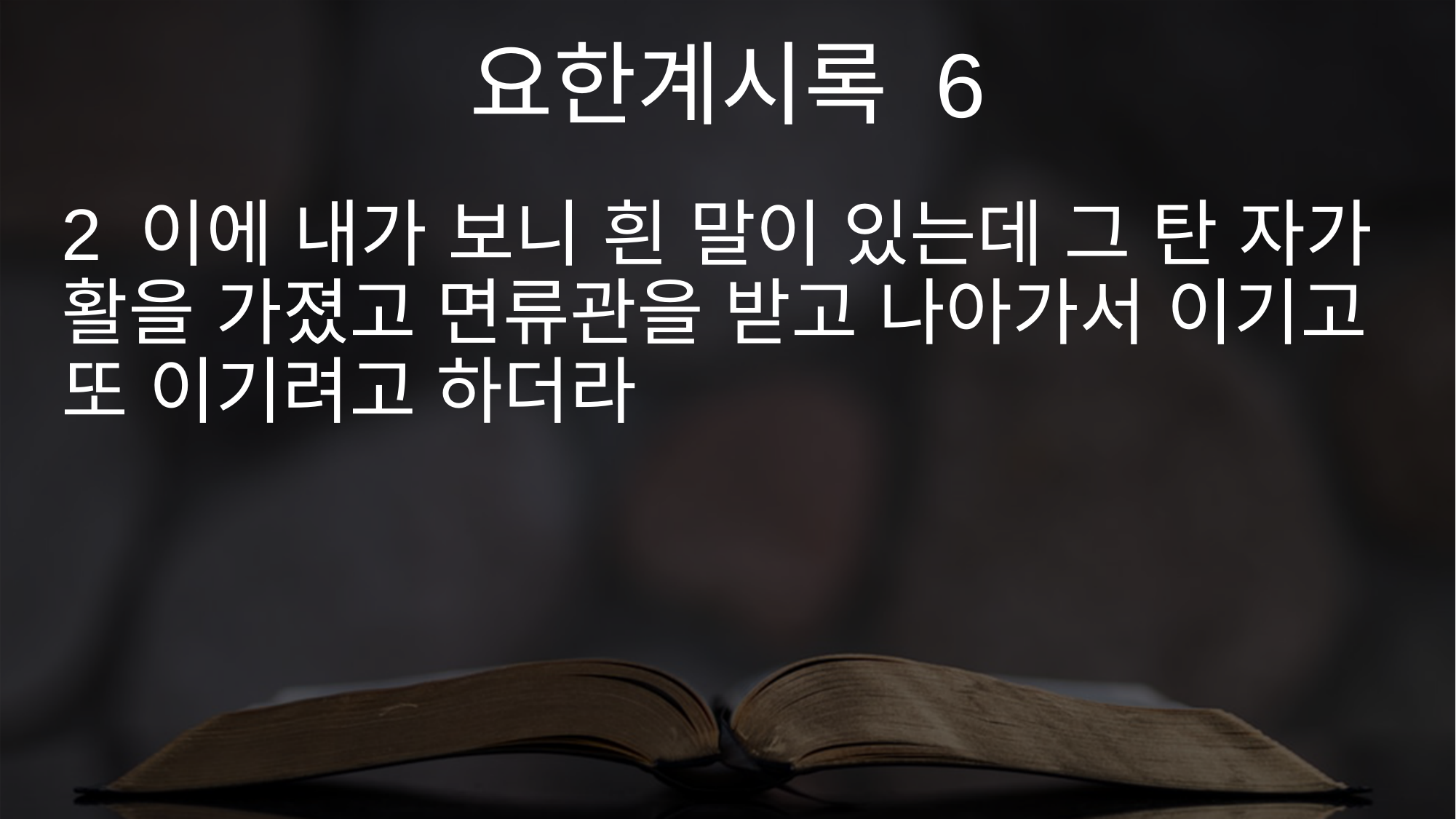

요한계시록 6
2 이에 내가 보니 흰 말이 있는데 그 탄 자가 활을 가졌고 면류관을 받고 나아가서 이기고 또 이기려고 하더라